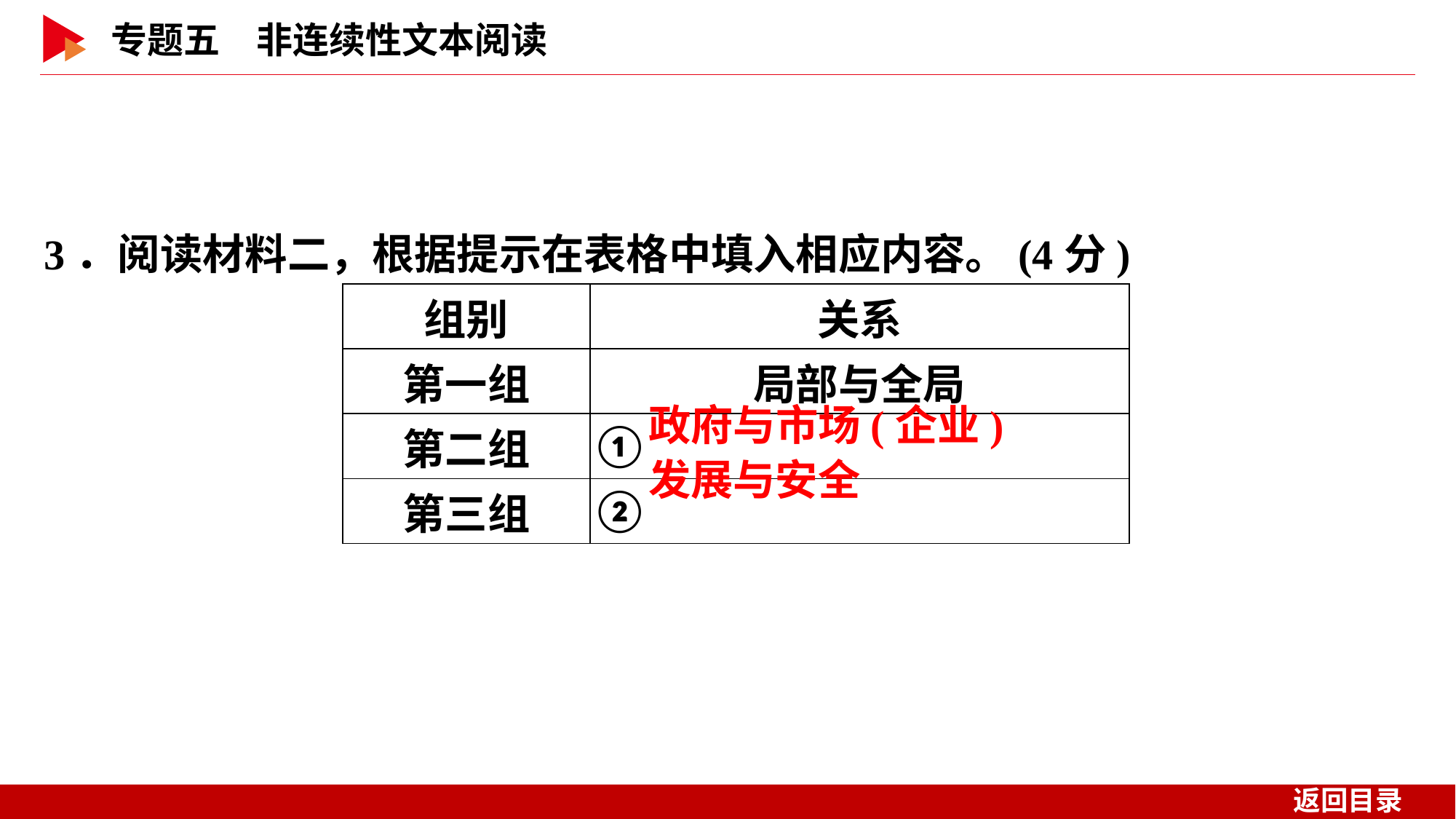

3．阅读材料二，根据提示在表格中填入相应内容。(4分)
| 组别 | 关系 |
| --- | --- |
| 第一组 | 局部与全局 |
| 第二组 | ① |
| 第三组 | ② |
政府与市场(企业)
发展与安全